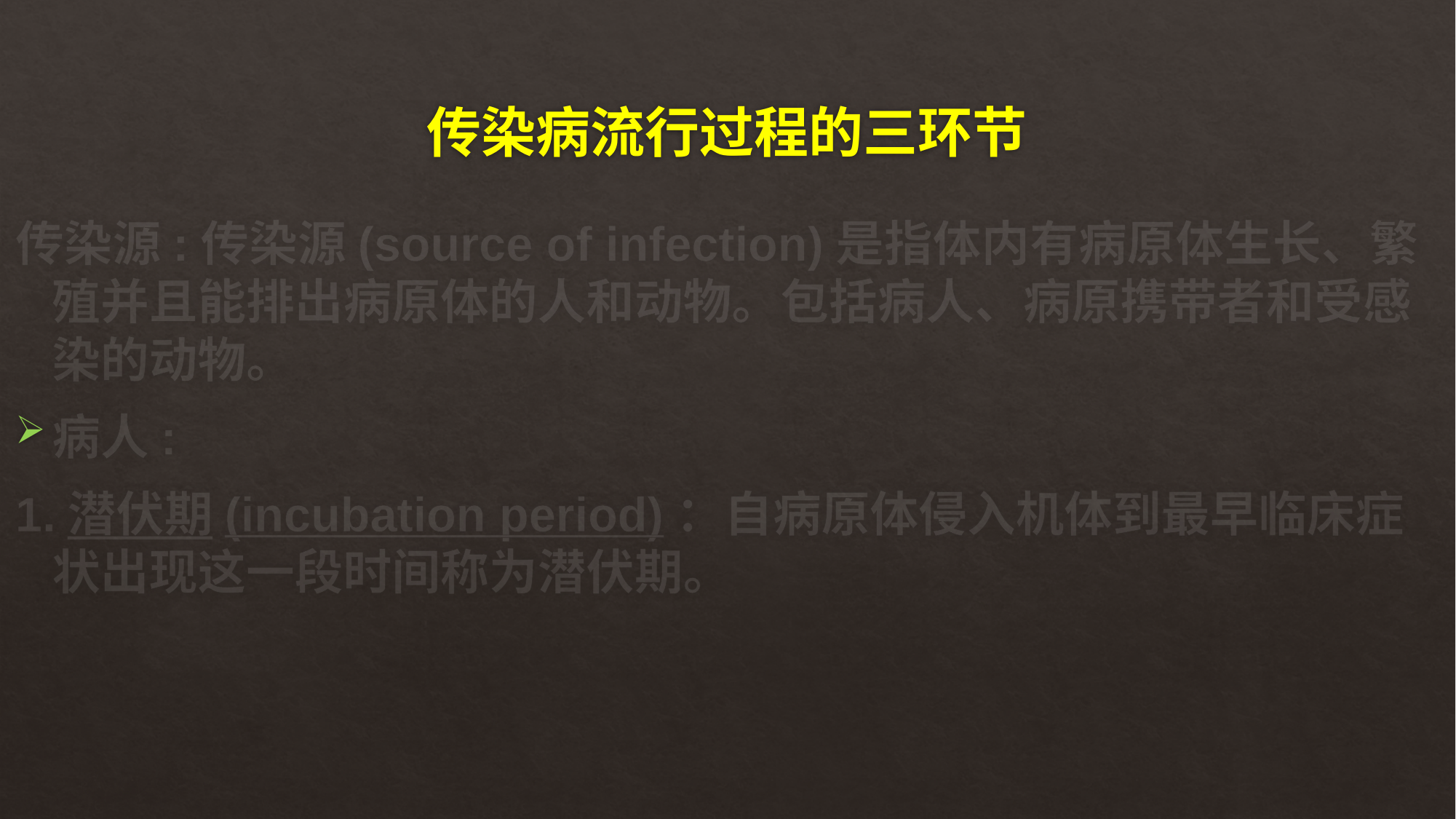

# 传染病流行过程的三环节
传染源:传染源(source of infection)是指体内有病原体生长、繁殖并且能排出病原体的人和动物。包括病人、病原携带者和受感染的动物。
病人:
1.潜伏期(incubation period)：自病原体侵入机体到最早临床症状出现这一段时间称为潜伏期。